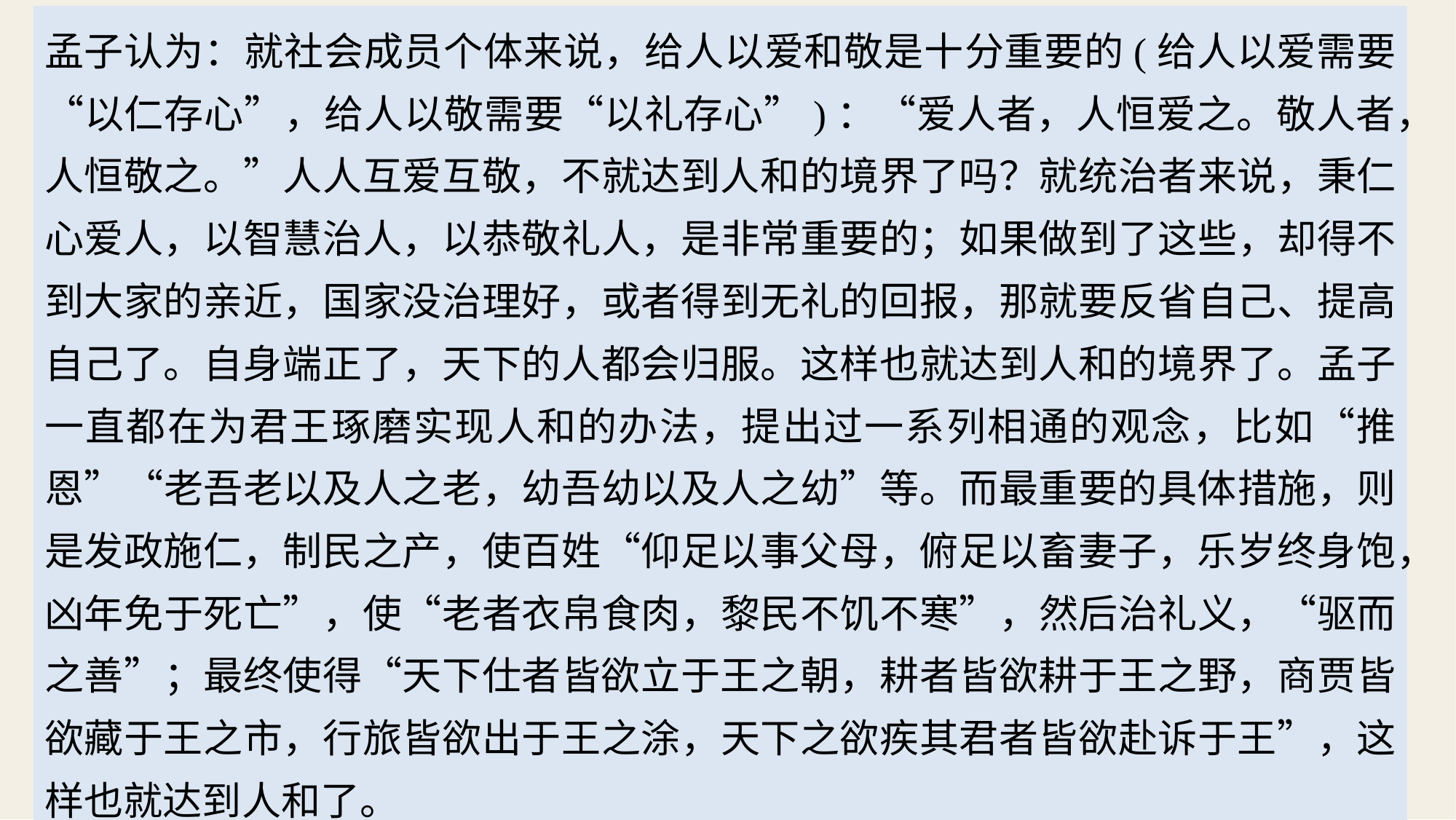

孟子认为：就社会成员个体来说，给人以爱和敬是十分重要的(给人以爱需要“以仁存心”，给人以敬需要“以礼存心”)：“爱人者，人恒爱之。敬人者，人恒敬之。”人人互爱互敬，不就达到人和的境界了吗？就统治者来说，秉仁心爱人，以智慧治人，以恭敬礼人，是非常重要的；如果做到了这些，却得不到大家的亲近，国家没治理好，或者得到无礼的回报，那就要反省自己、提高自己了。自身端正了，天下的人都会归服。这样也就达到人和的境界了。孟子一直都在为君王琢磨实现人和的办法，提出过一系列相通的观念，比如“推恩”“老吾老以及人之老，幼吾幼以及人之幼”等。而最重要的具体措施，则是发政施仁，制民之产，使百姓“仰足以事父母，俯足以畜妻子，乐岁终身饱，凶年免于死亡”，使“老者衣帛食肉，黎民不饥不寒”，然后治礼义，“驱而之善”；最终使得“天下仕者皆欲立于王之朝，耕者皆欲耕于王之野，商贾皆欲藏于王之市，行旅皆欲出于王之涂，天下之欲疾其君者皆欲赴诉于王”，这样也就达到人和了。